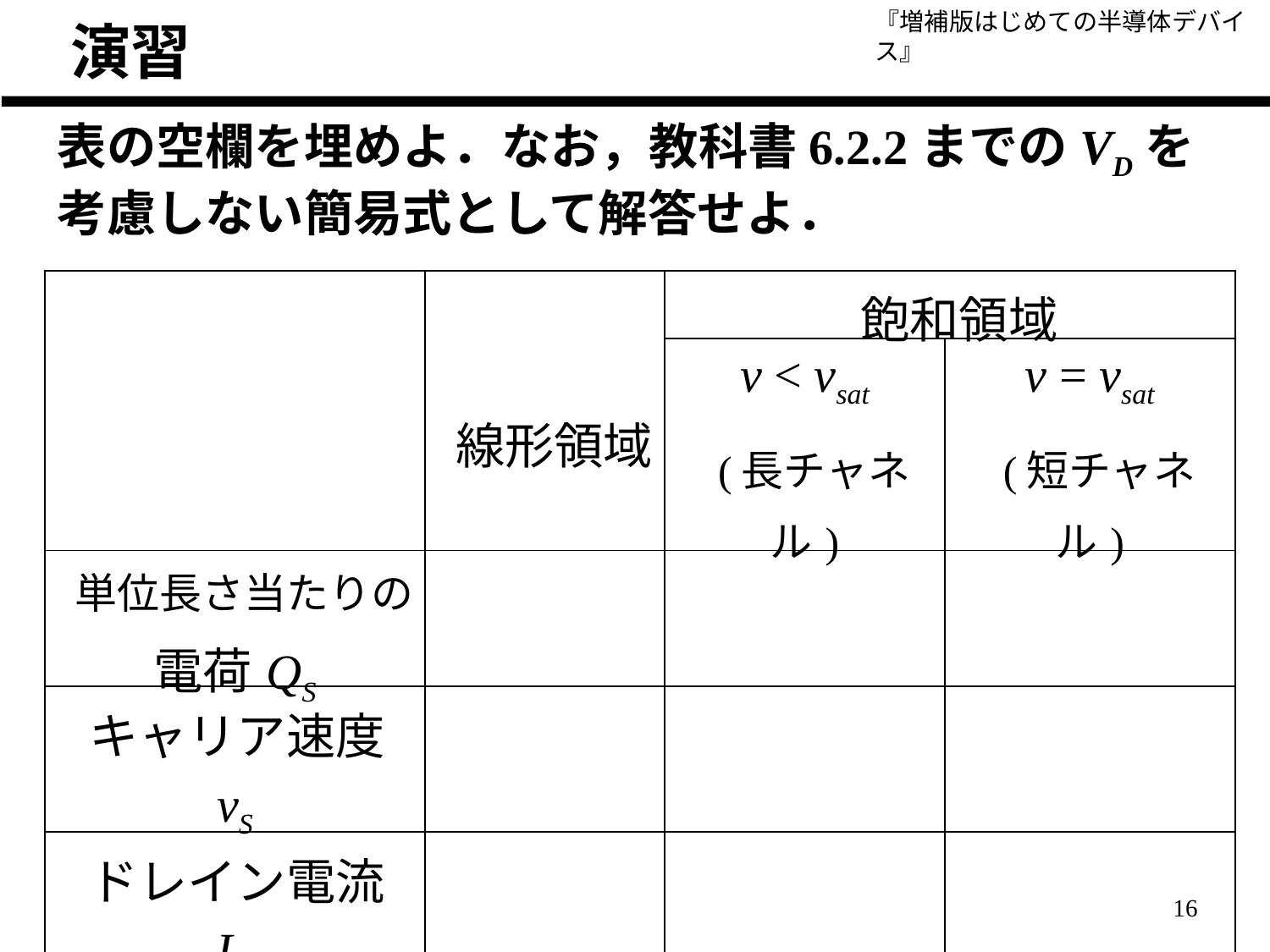

演習
表の空欄を埋めよ．なお，教科書6.2.2までのVDを考慮しない簡易式として解答せよ．
|  | 線形領域 | 飽和領域 |  |
| --- | --- | --- | --- |
|  |  | v < vsat (長チャネル) | v = vsat (短チャネル) |
| 単位長さ当たりの 電荷QS |  |  |  |
| キャリア速度vS |  |  |  |
| ドレイン電流ID |  |  |  |